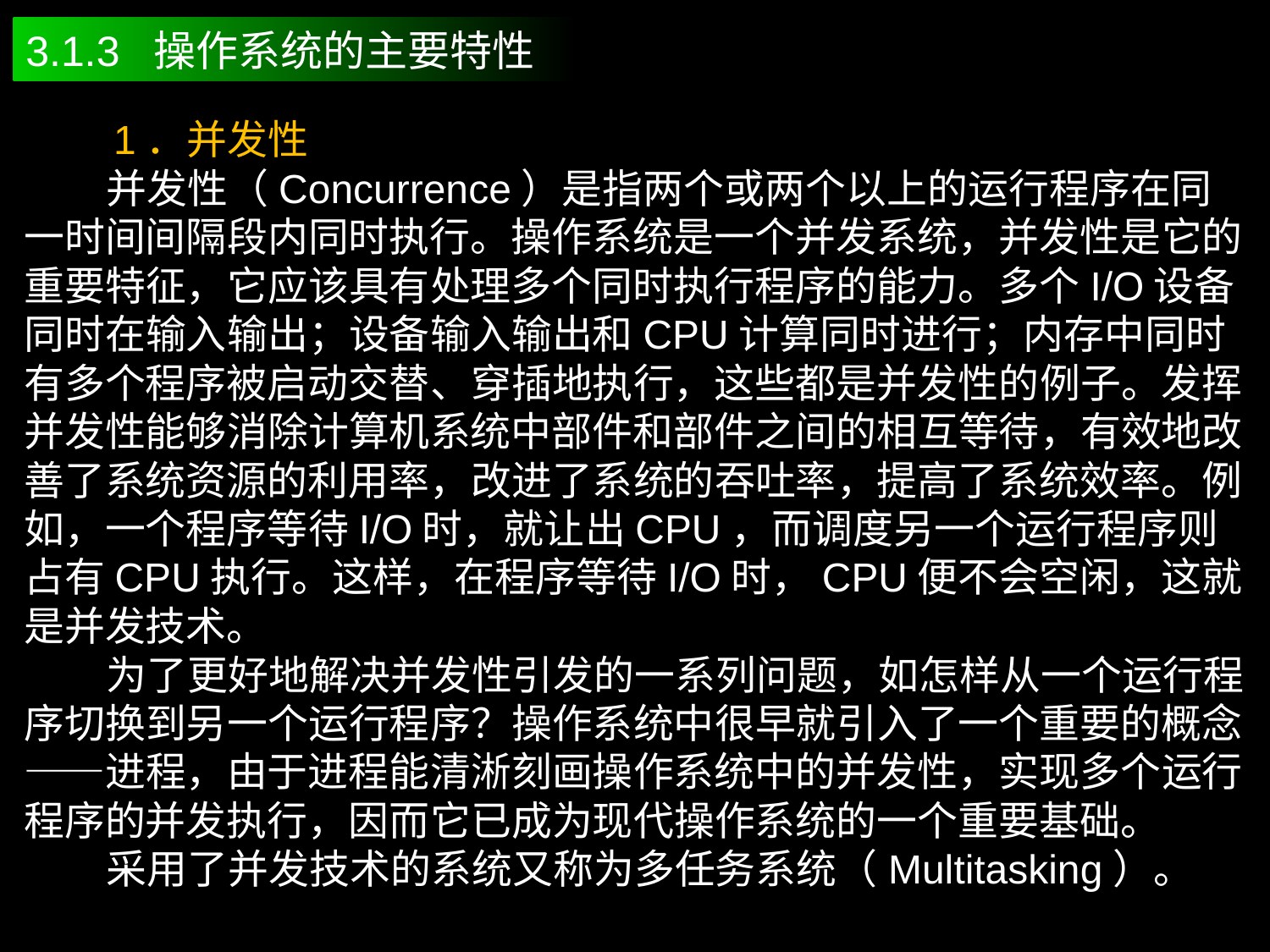

3.1.3  操作系统的主要特性
        1．并发性
        并发性（Concurrence）是指两个或两个以上的运行程序在同一时间间隔段内同时执行。操作系统是一个并发系统，并发性是它的重要特征，它应该具有处理多个同时执行程序的能力。多个I/O设备同时在输入输出；设备输入输出和CPU计算同时进行；内存中同时有多个程序被启动交替、穿插地执行，这些都是并发性的例子。发挥并发性能够消除计算机系统中部件和部件之间的相互等待，有效地改善了系统资源的利用率，改进了系统的吞吐率，提高了系统效率。例如，一个程序等待I/O时，就让出CPU，而调度另一个运行程序则占有CPU执行。这样，在程序等待I/O时，CPU便不会空闲，这就是并发技术。
        为了更好地解决并发性引发的一系列问题，如怎样从一个运行程序切换到另一个运行程序？操作系统中很早就引入了一个重要的概念——进程，由于进程能清淅刻画操作系统中的并发性，实现多个运行程序的并发执行，因而它已成为现代操作系统的一个重要基础。
        采用了并发技术的系统又称为多任务系统（Multitasking）。